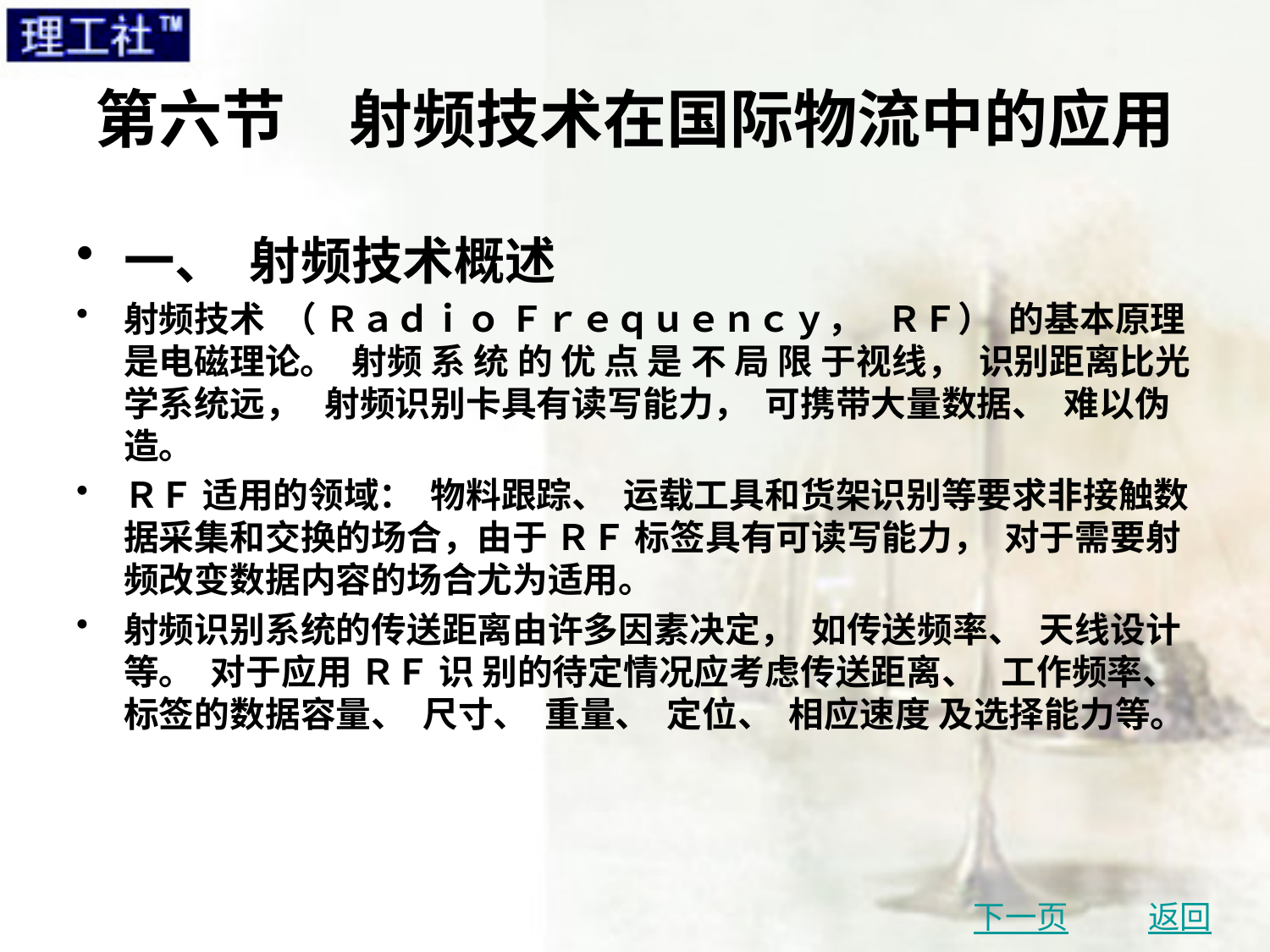

# 第六节　射频技术在国际物流中的应用
一、  射频技术概述
射频技术  （ Ｒａｄｉｏ Ｆｒｅｑｕｅｎｃｙ，   ＲＦ）  的基本原理是电磁理论。  射频 系 统 的 优 点 是 不 局 限 于视线，  识别距离比光学系统远，   射频识别卡具有读写能力，  可携带大量数据、  难以伪造。
ＲＦ 适用的领域：  物料跟踪、  运载工具和货架识别等要求非接触数据采集和交换的场合，由于 ＲＦ 标签具有可读写能力，  对于需要射频改变数据内容的场合尤为适用。
射频识别系统的传送距离由许多因素决定，  如传送频率、  天线设计等。  对于应用 ＲＦ 识 别的待定情况应考虑传送距离、   工作频率、  标签的数据容量、  尺寸、  重量、  定位、  相应速度 及选择能力等。

下一页
返回